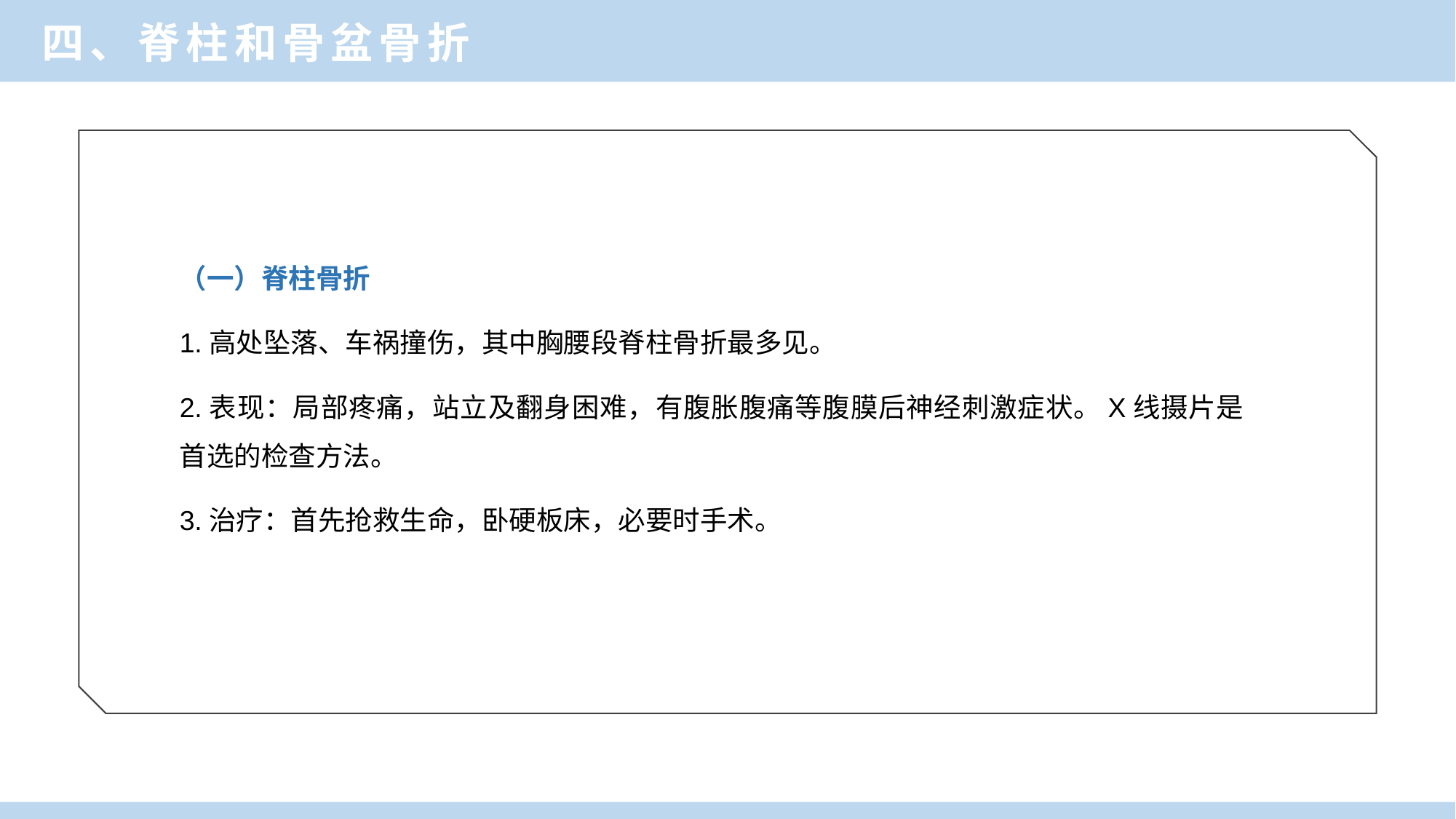

四、脊柱和骨盆骨折

（一）脊柱骨折
1.高处坠落、车祸撞伤，其中胸腰段脊柱骨折最多见。
2.表现：局部疼痛，站立及翻身困难，有腹胀腹痛等腹膜后神经刺激症状。X线摄片是首选的检查方法。
3.治疗：首先抢救生命，卧硬板床，必要时手术。